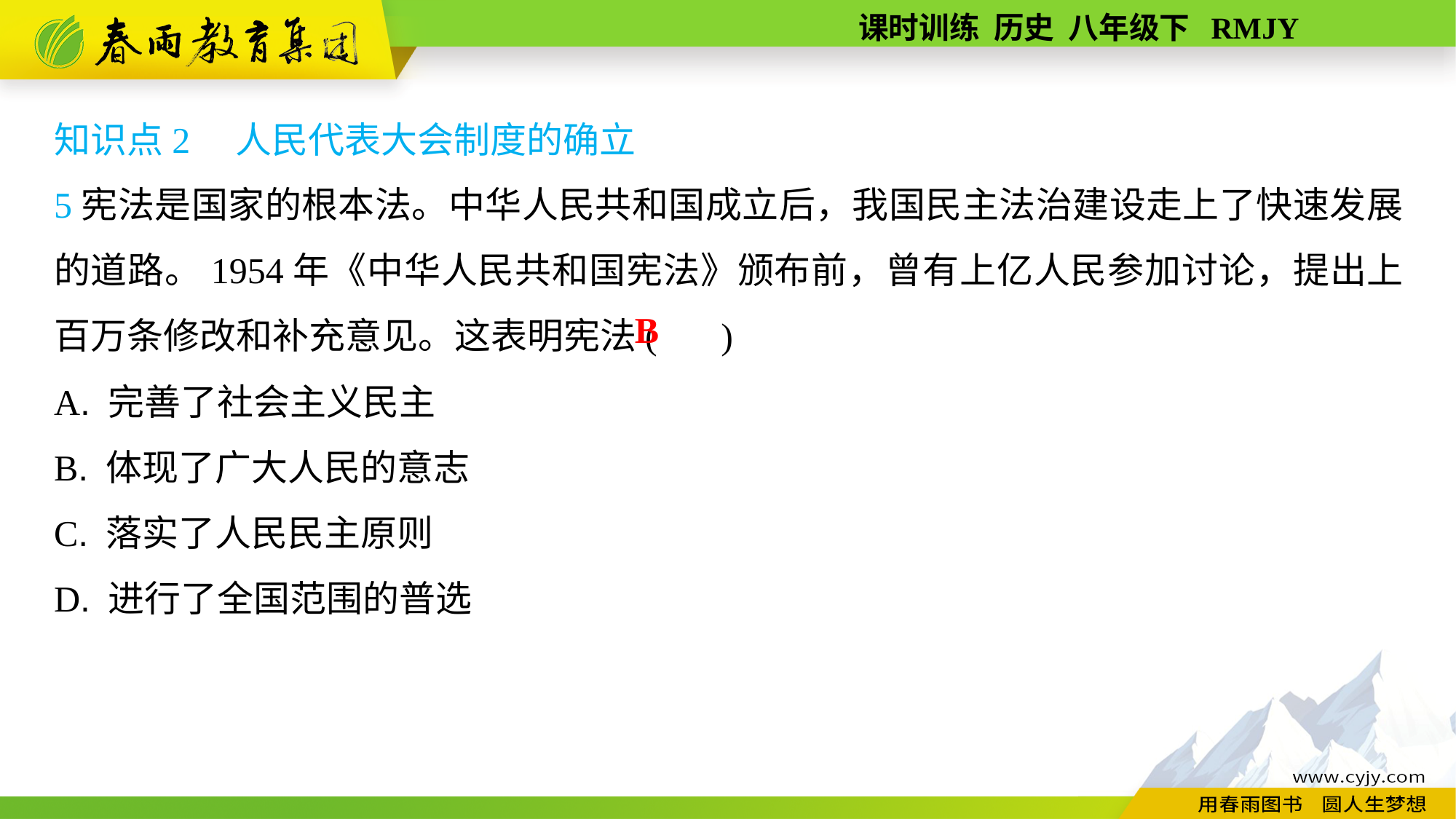

知识点2　人民代表大会制度的确立
5宪法是国家的根本法。中华人民共和国成立后，我国民主法治建设走上了快速发展的道路。1954年《中华人民共和国宪法》颁布前，曾有上亿人民参加讨论，提出上百万条修改和补充意见。这表明宪法(       )
A. 完善了社会主义民主
B. 体现了广大人民的意志
C. 落实了人民民主原则
D. 进行了全国范围的普选
B